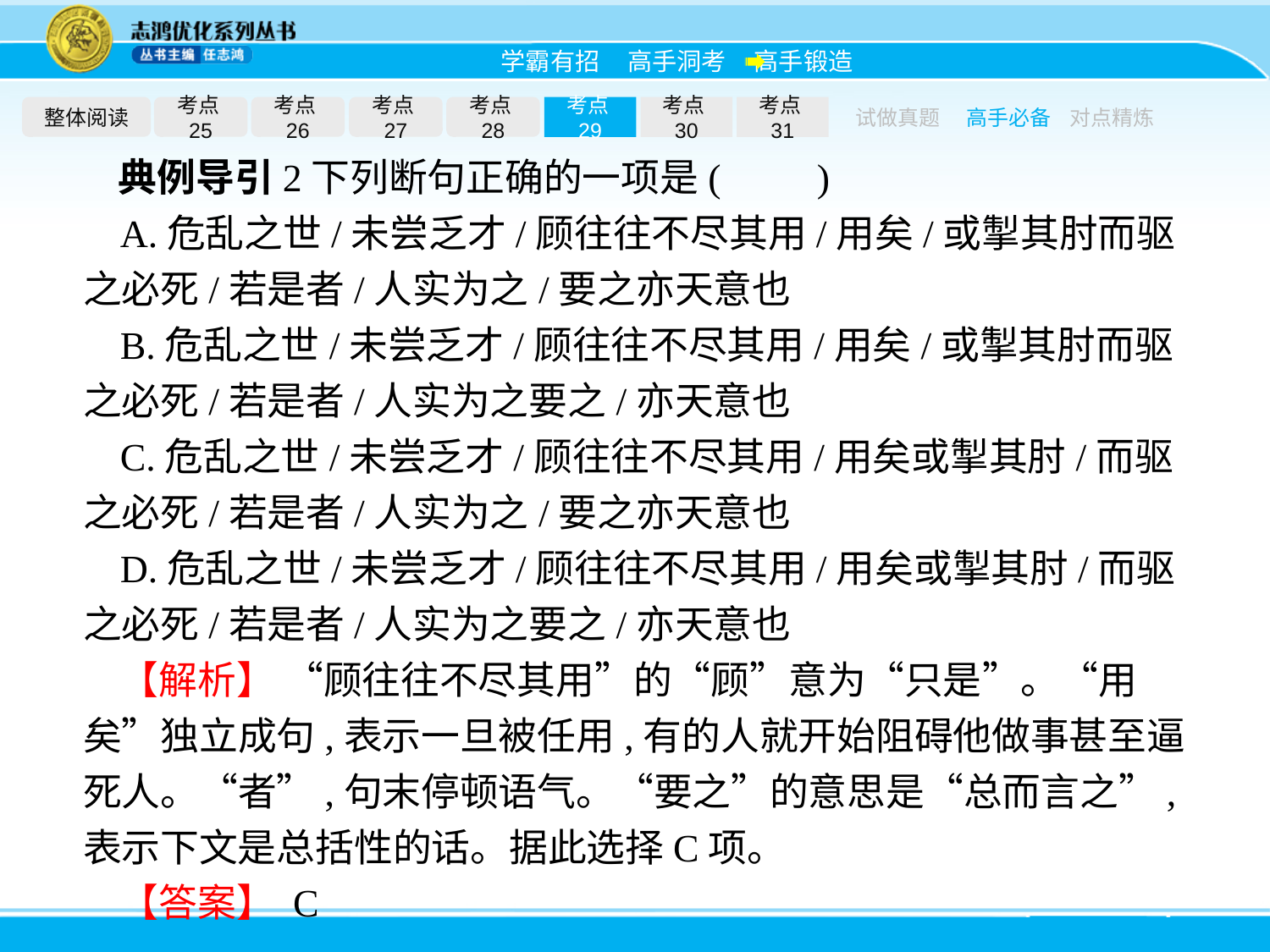

整体阅读
考点25
考点26
考点27
考点28
考点29
考点30
考点31
试做真题
高手必备
对点精炼
典例导引2下列断句正确的一项是(　　)
A.危乱之世/未尝乏才/顾往往不尽其用/用矣/或掣其肘而驱之必死/若是者/人实为之/要之亦天意也
B.危乱之世/未尝乏才/顾往往不尽其用/用矣/或掣其肘而驱之必死/若是者/人实为之要之/亦天意也
C.危乱之世/未尝乏才/顾往往不尽其用/用矣或掣其肘/而驱之必死/若是者/人实为之/要之亦天意也
D.危乱之世/未尝乏才/顾往往不尽其用/用矣或掣其肘/而驱之必死/若是者/人实为之要之/亦天意也
【解析】 “顾往往不尽其用”的“顾”意为“只是”。“用矣”独立成句,表示一旦被任用,有的人就开始阻碍他做事甚至逼死人。“者”,句末停顿语气。“要之”的意思是“总而言之”,表示下文是总括性的话。据此选择C项。
【答案】 C